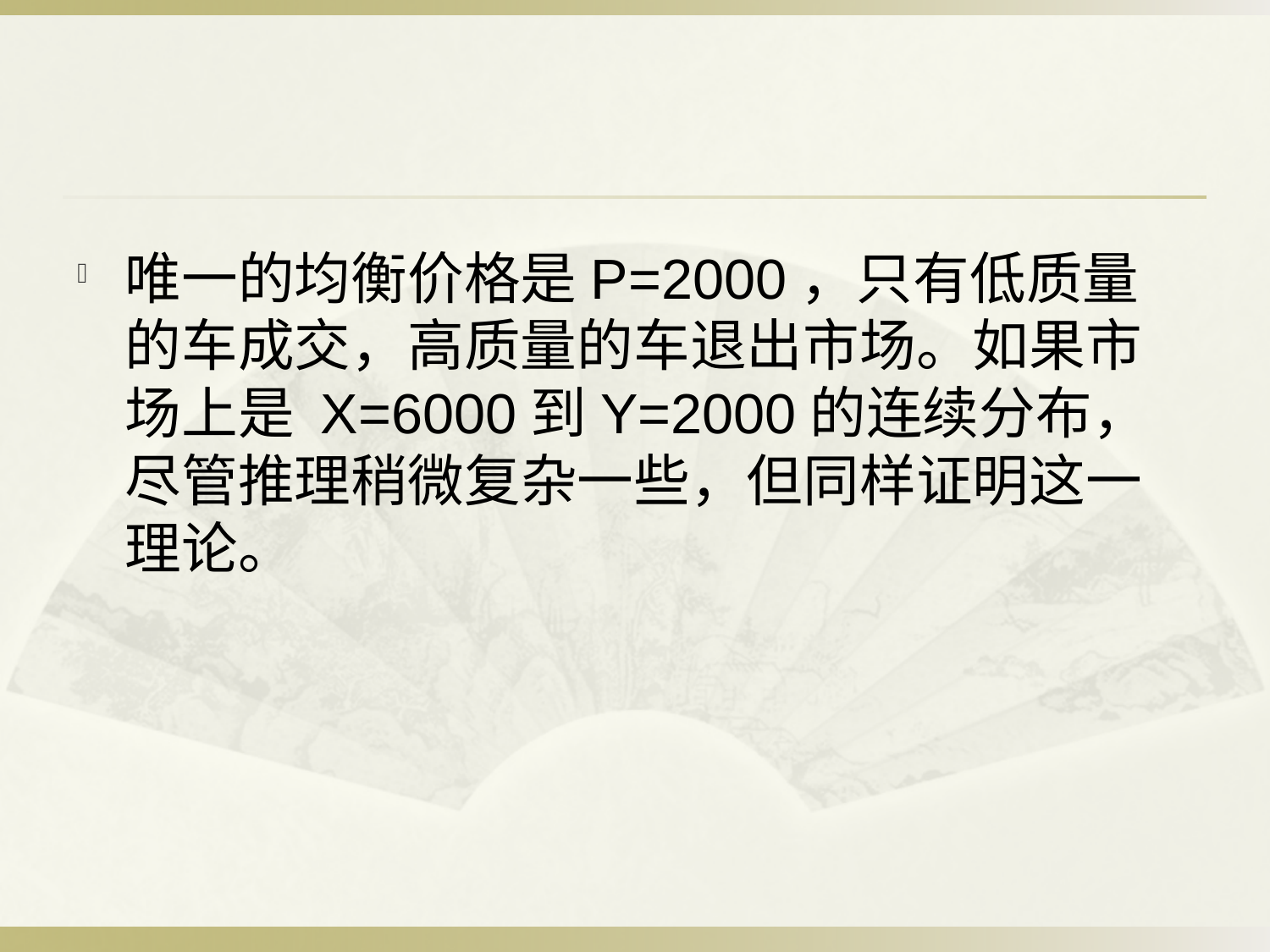

唯一的均衡价格是P=2000，只有低质量的车成交，高质量的车退出市场。如果市场上是 X=6000到Y=2000的连续分布，尽管推理稍微复杂一些，但同样证明这一理论。